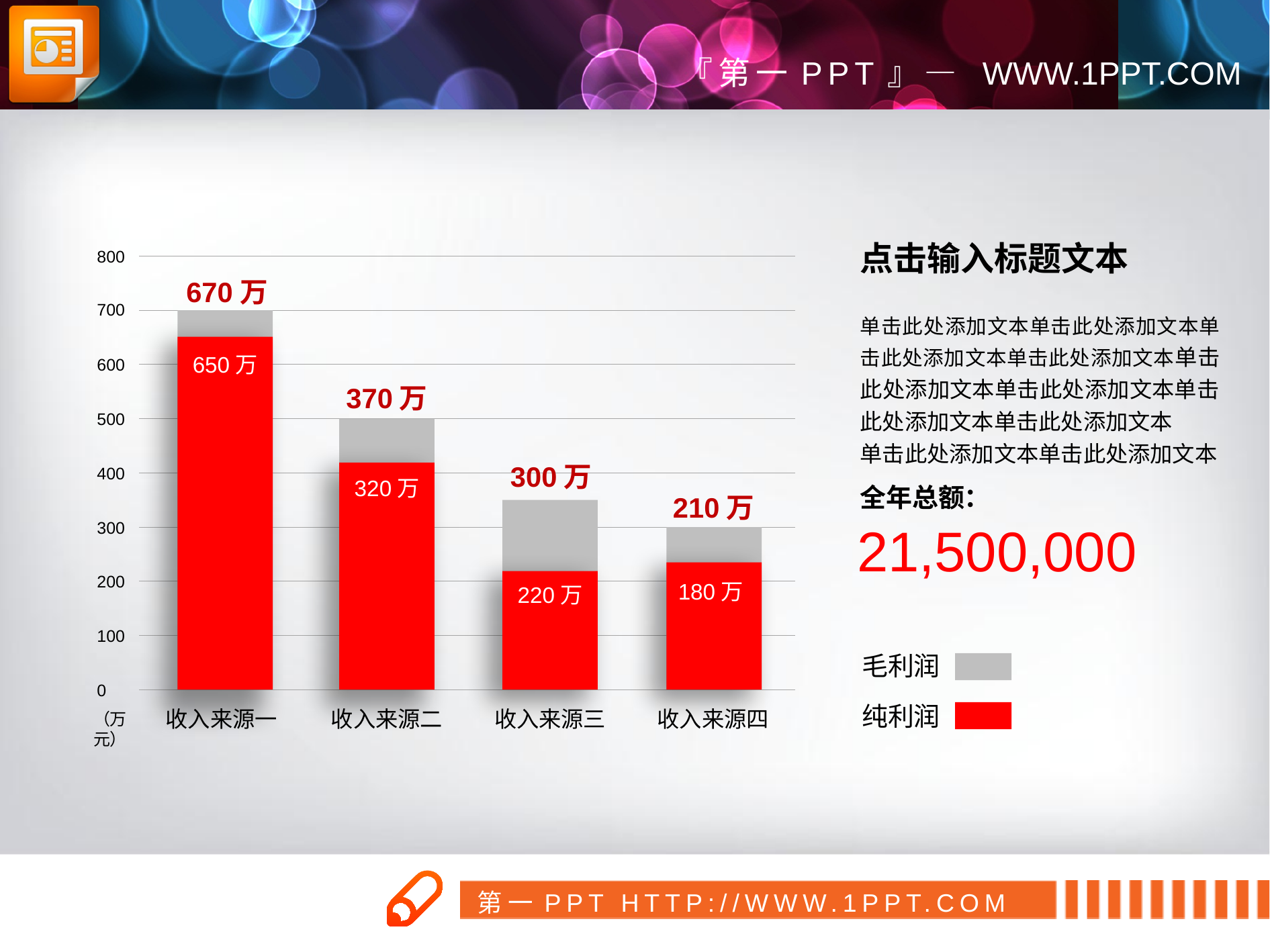

点击输入标题文本
800
670万
700
单击此处添加文本单击此处添加文本单击此处添加文本单击此处添加文本单击此处添加文本单击此处添加文本单击此处添加文本单击此处添加文本
单击此处添加文本单击此处添加文本

650万
600
370万
500

300万
400

320万
全年总额：
210万

21,500,000
300

200

180万
220万
100
毛利润

0
纯利润
收入来源一
收入来源二
收入来源三
收入来源四

（万元）